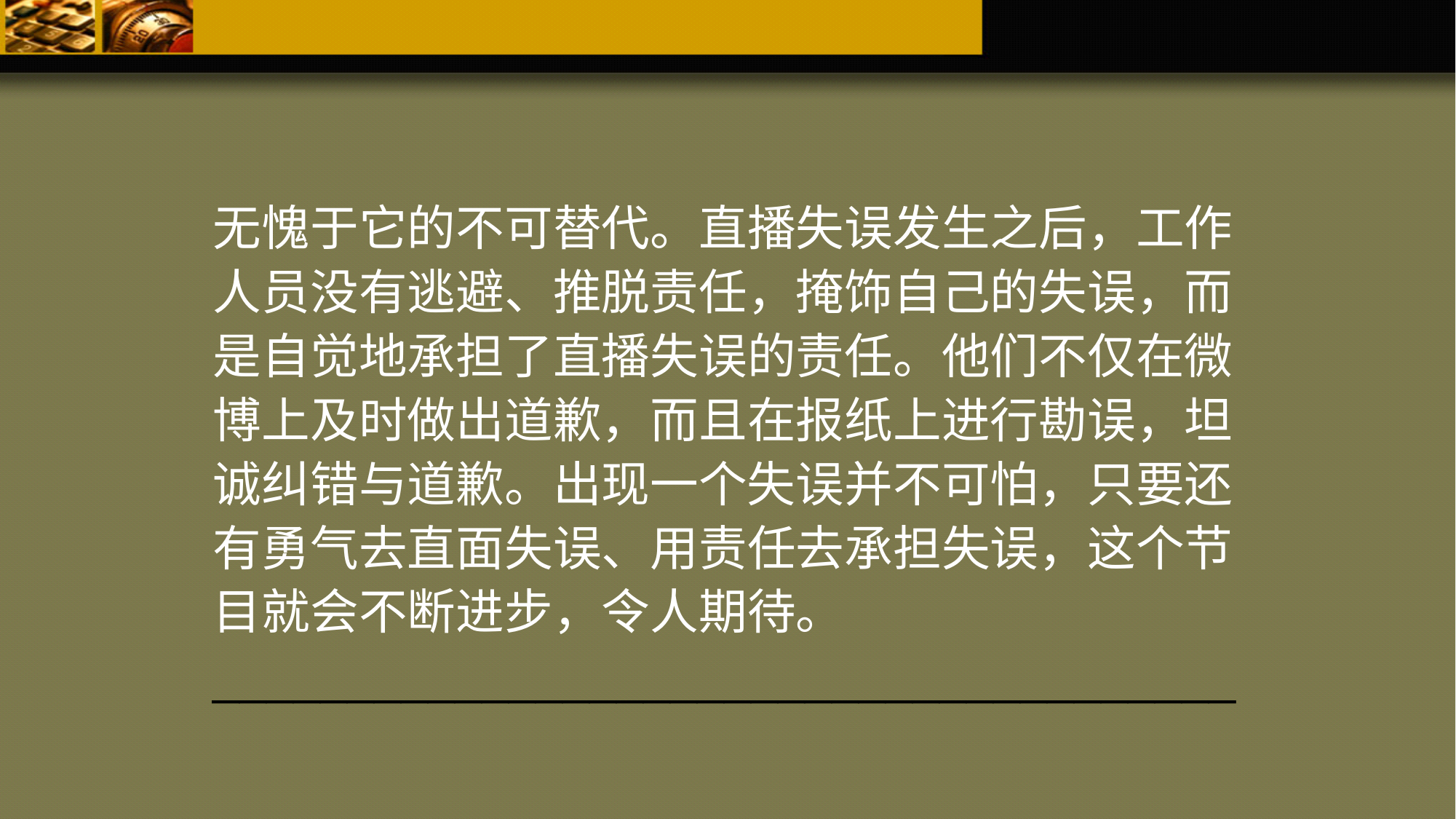

无愧于它的不可替代。直播失误发生之后，工作
人员没有逃避、推脱责任，掩饰自己的失误，而是自觉地承担了直播失误的责任。他们不仅在微博上及时做出道歉，而且在报纸上进行勘误，坦诚纠错与道歉。出现一个失误并不可怕，只要还有勇气去直面失误、用责任去承担失误，这个节目就会不断进步，令人期待。
______________________________________